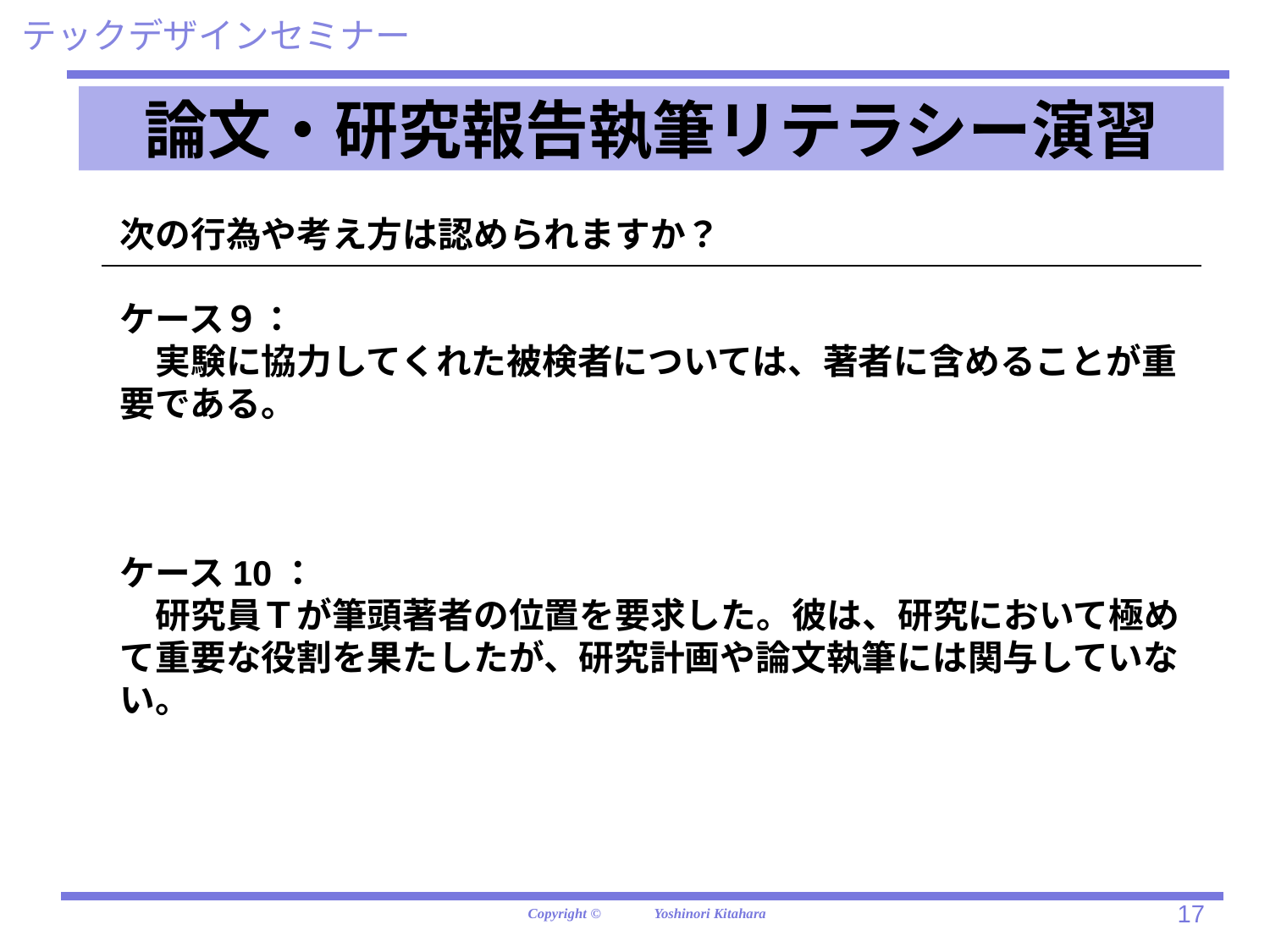

論文・研究報告執筆リテラシー演習
次の行為や考え方は認められますか？

ケース９：
　実験に協力してくれた被検者については、著者に含めることが重要である。

ケース10：
　研究員Ｔが筆頭著者の位置を要求した。彼は、研究において極めて重要な役割を果たしたが、研究計画や論文執筆には関与していない。